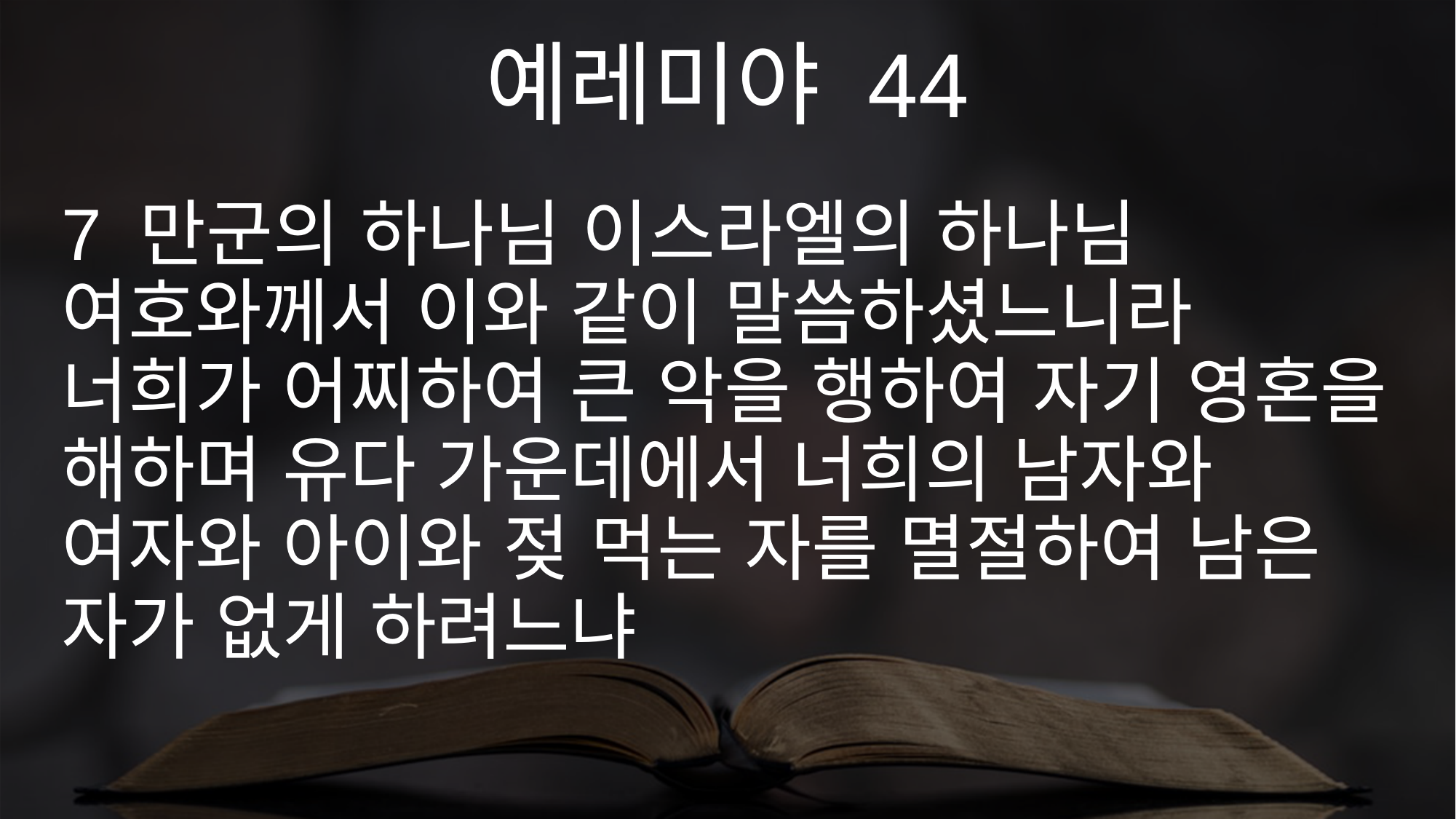

예레미야 44
7 만군의 하나님 이스라엘의 하나님 여호와께서 이와 같이 말씀하셨느니라 너희가 어찌하여 큰 악을 행하여 자기 영혼을 해하며 유다 가운데에서 너희의 남자와 여자와 아이와 젖 먹는 자를 멸절하여 남은 자가 없게 하려느냐